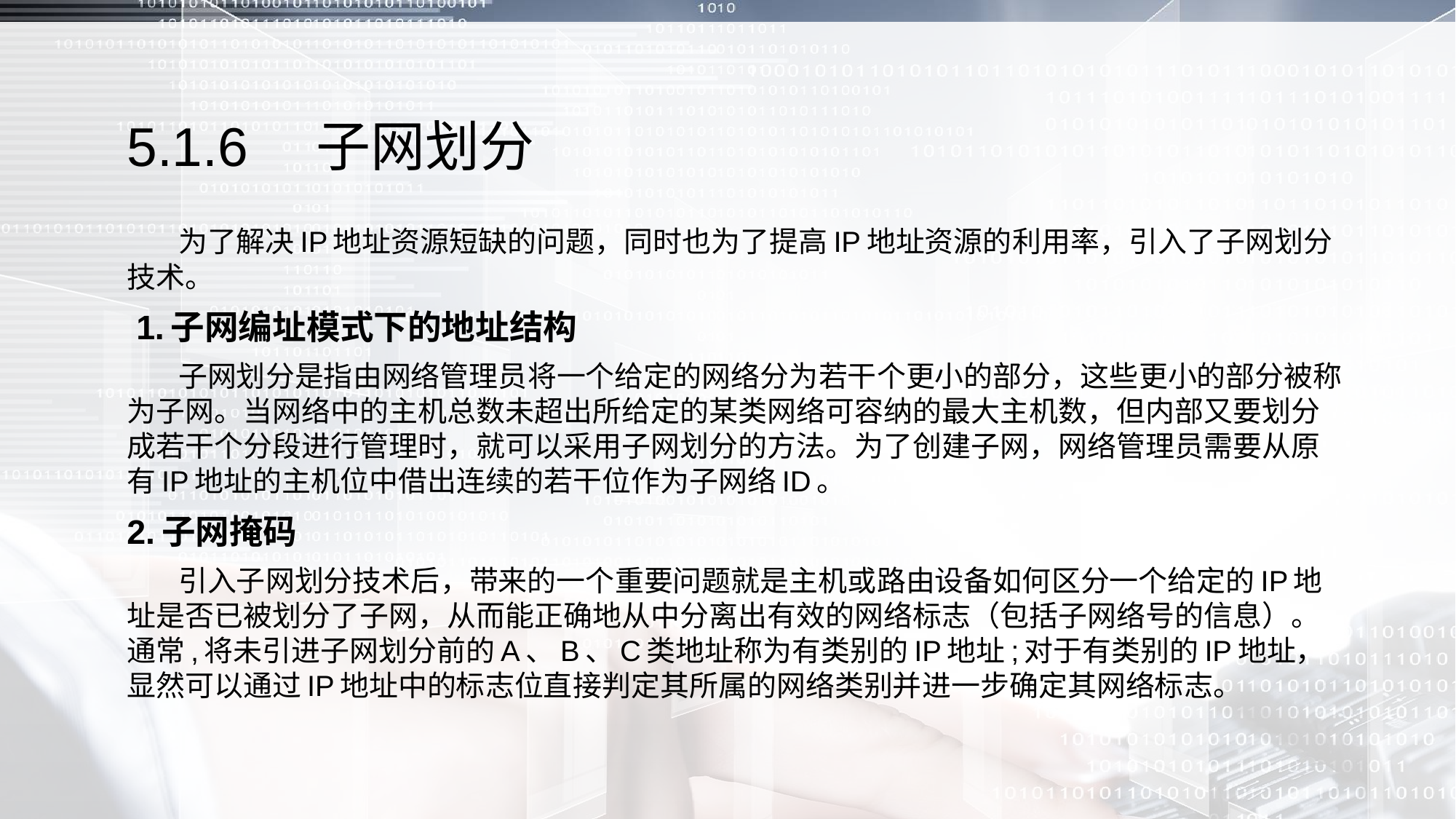

# 5.1.6　子网划分
       为了解决IP地址资源短缺的问题，同时也为了提高IP地址资源的利用率，引入了子网划分技术。
 1.子网编址模式下的地址结构
       子网划分是指由网络管理员将一个给定的网络分为若干个更小的部分，这些更小的部分被称为子网。当网络中的主机总数未超出所给定的某类网络可容纳的最大主机数，但内部又要划分成若干个分段进行管理时，就可以采用子网划分的方法。为了创建子网，网络管理员需要从原有IP地址的主机位中借出连续的若干位作为子网络ID。
2.子网掩码
       引入子网划分技术后，带来的一个重要问题就是主机或路由设备如何区分一个给定的IP地址是否已被划分了子网，从而能正确地从中分离出有效的网络标志（包括子网络号的信息）。通常,将未引进子网划分前的A、B、C类地址称为有类别的IP地址;对于有类别的IP地址，显然可以通过IP地址中的标志位直接判定其所属的网络类别并进一步确定其网络标志。